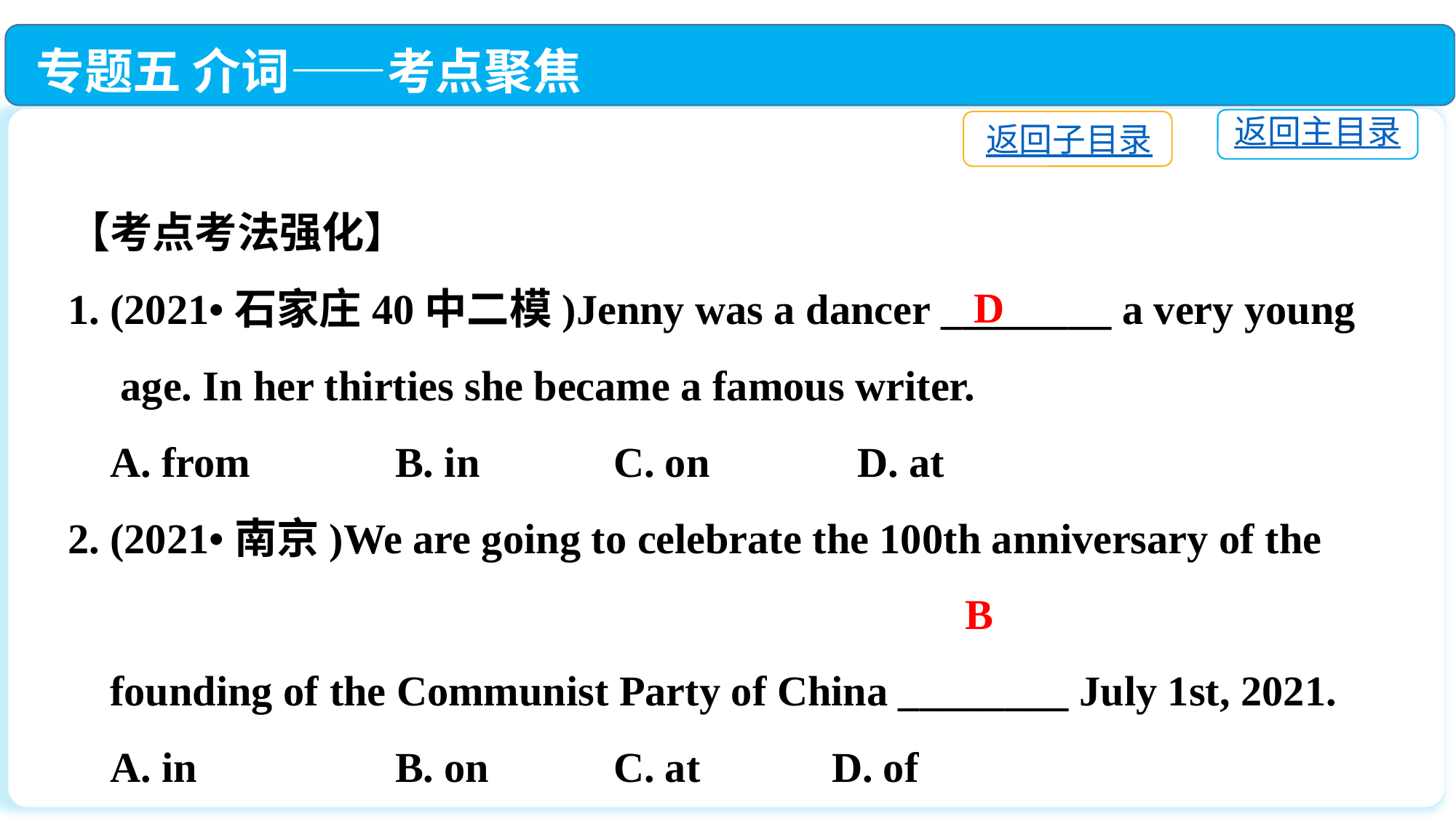

专题五 介词——考点聚焦

返回主目录

返回子目录
【考点考法强化】
1. (2021•石家庄40中二模)Jenny was a dancer ________ a very young
     age. In her thirties she became a famous writer.
    A. from		B. in		C. on　　　D. at
2. (2021•南京)We are going to celebrate the 100th anniversary of the
    founding of the Communist Party of China ________ July 1st, 2021.
    A. in		B. on		C. at		D. of
D
B